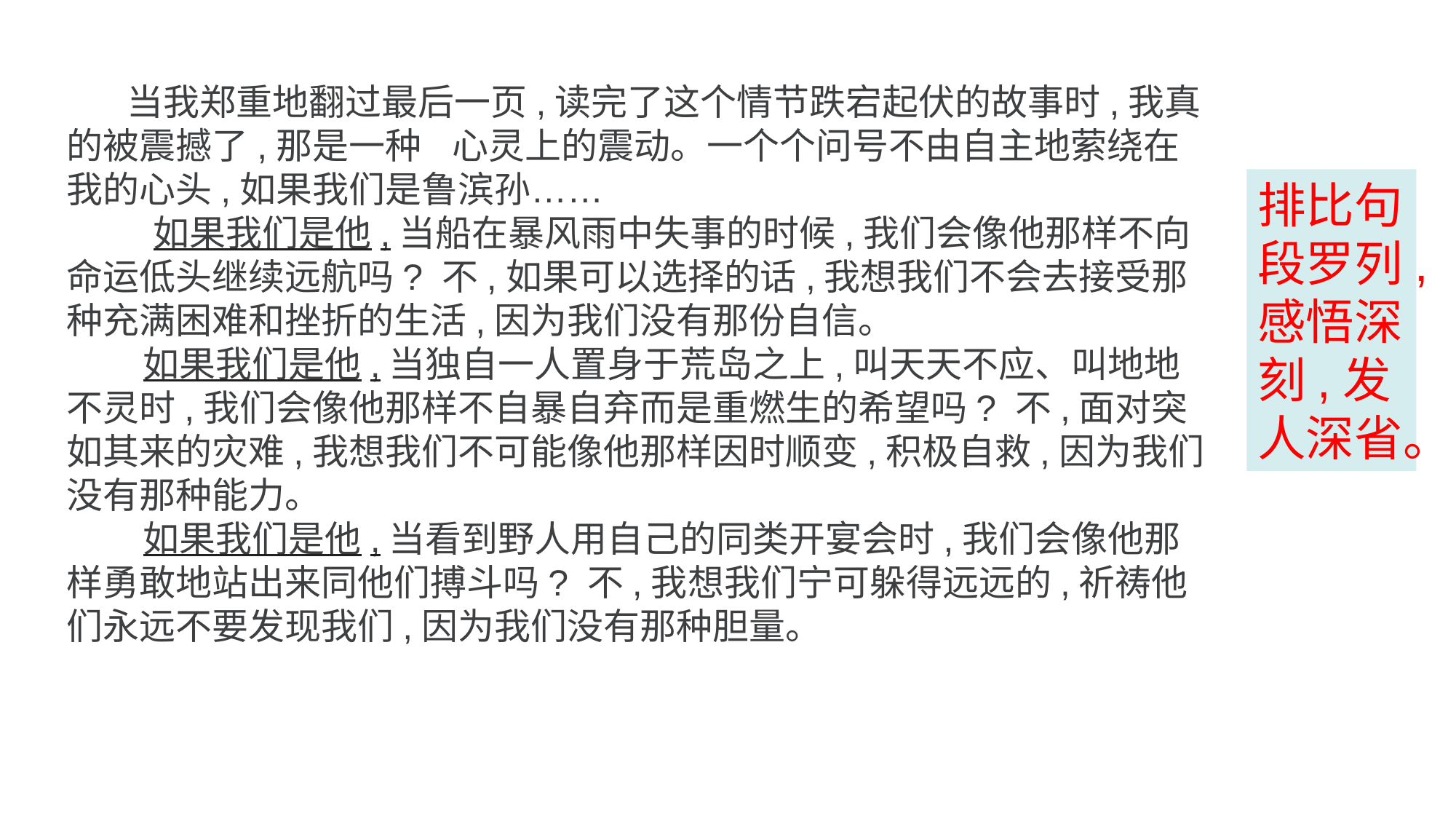

当我郑重地翻过最后一页,读完了这个情节跌宕起伏的故事时,我真的被震撼了,那是一种   心灵上的震动。一个个问号不由自主地萦绕在我的心头,如果我们是鲁滨孙……
     如果我们是他,当船在暴风雨中失事的时候,我们会像他那样不向命运低头继续远航吗? 不,如果可以选择的话,我想我们不会去接受那种充满困难和挫折的生活,因为我们没有那份自信。
    如果我们是他,当独自一人置身于荒岛之上,叫天天不应、叫地地不灵时,我们会像他那样不自暴自弃而是重燃生的希望吗? 不,面对突如其来的灾难,我想我们不可能像他那样因时顺变,积极自救,因为我们没有那种能力。
    如果我们是他,当看到野人用自己的同类开宴会时,我们会像他那样勇敢地站出来同他们搏斗吗? 不,我想我们宁可躲得远远的,祈祷他们永远不要发现我们,因为我们没有那种胆量。
排比句 段罗列,感悟深刻,发人深省。